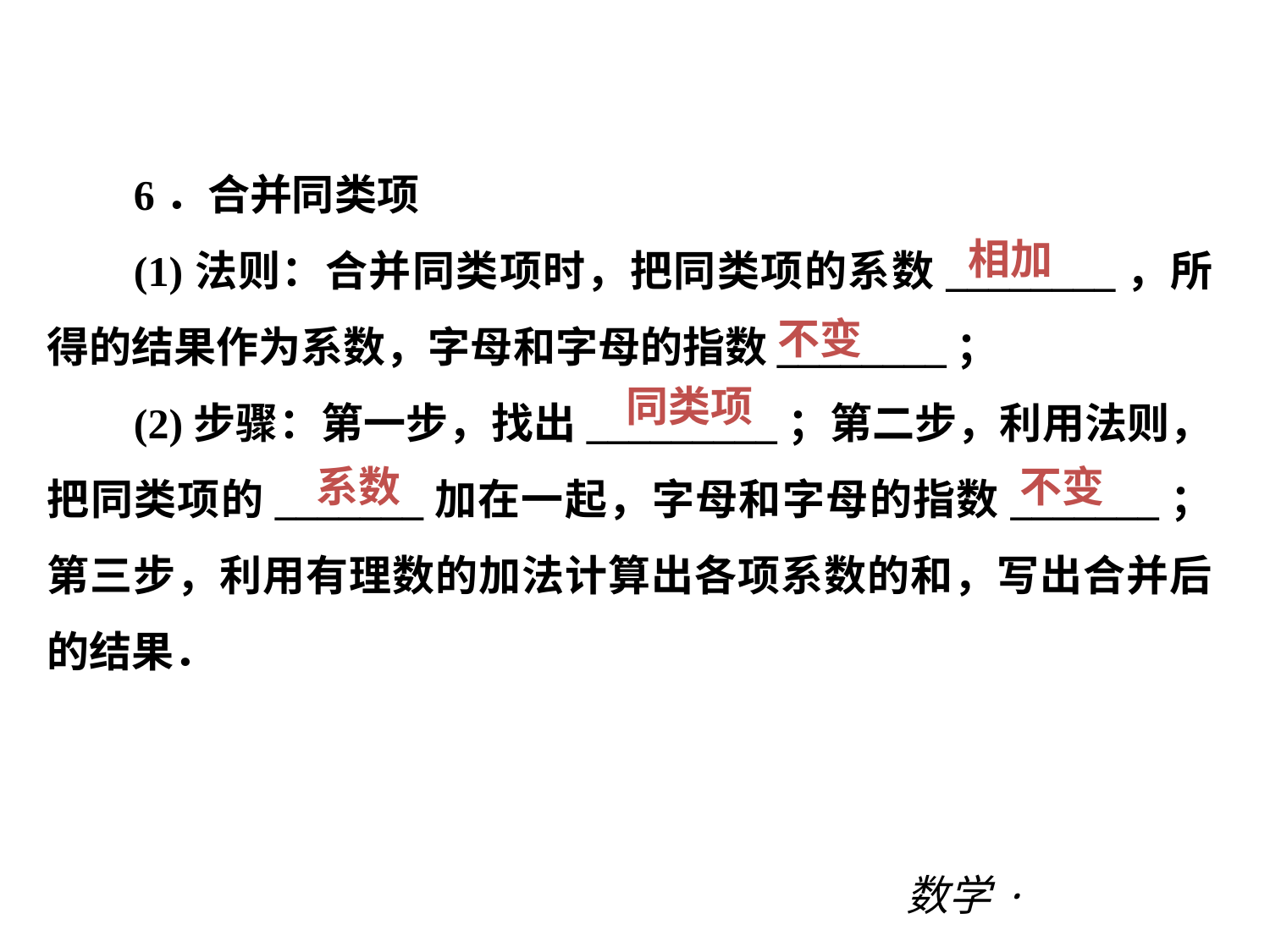

第三章 |过关测试
6．合并同类项
(1)法则：合并同类项时，把同类项的系数________，所得的结果作为系数，字母和字母的指数________；
(2)步骤：第一步，找出_________；第二步，利用法则，把同类项的_______加在一起，字母和字母的指数_______；第三步，利用有理数的加法计算出各项系数的和，写出合并后的结果．
相加
不变
同类项
系数
不变
数学·新课标（BS）